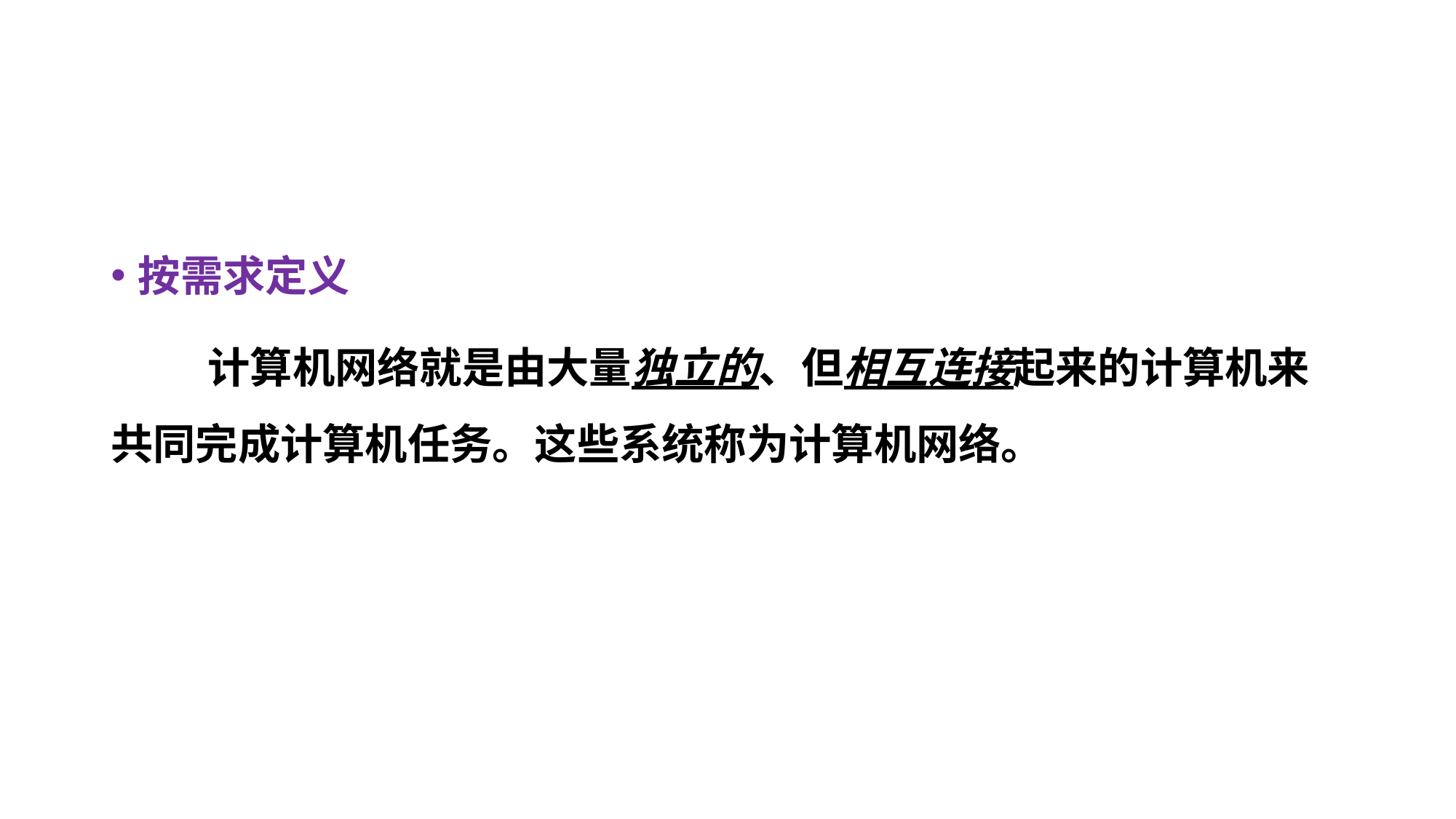

按需求定义
         计算机网络就是由大量独立的、但相互连接起来的计算机来共同完成计算机任务。这些系统称为计算机网络。